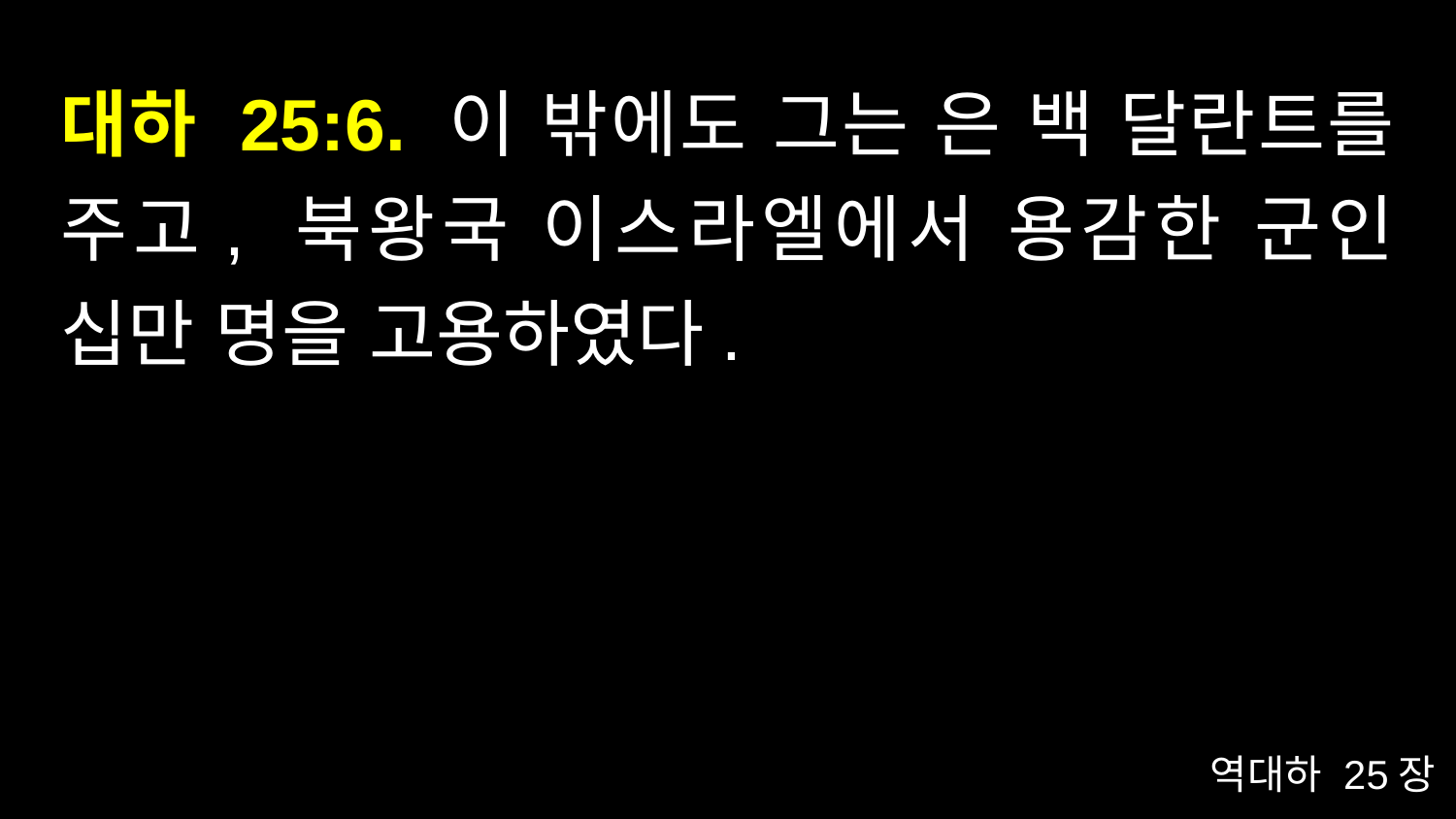

# 대하 25:6. 이 밖에도 그는 은 백 달란트를 주고, 북왕국 이스라엘에서 용감한 군인 십만 명을 고용하였다.
역대하 25장